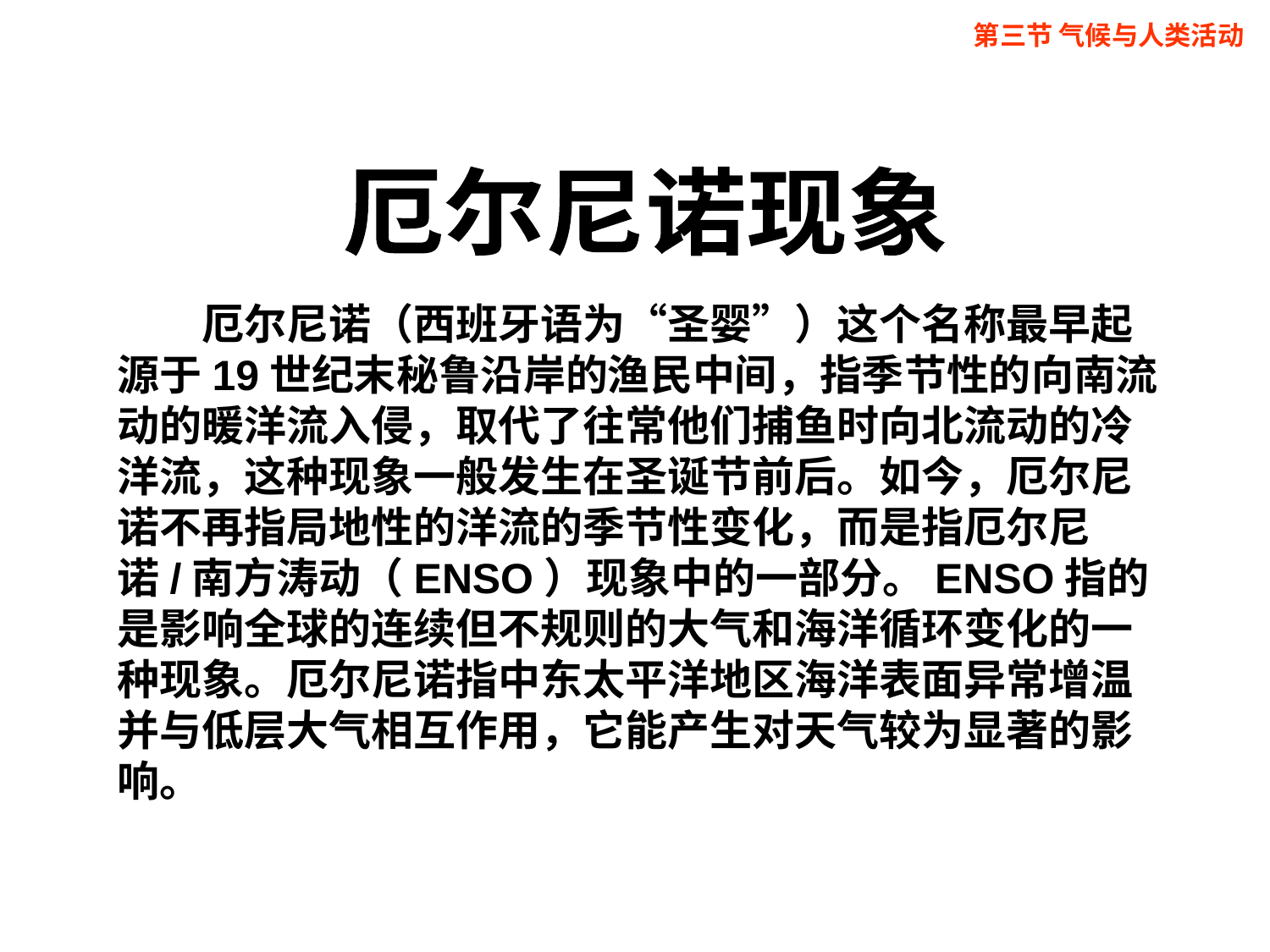

第三节 气候与人类活动
厄尔尼诺现象
　　厄尔尼诺（西班牙语为“圣婴”）这个名称最早起源于19世纪末秘鲁沿岸的渔民中间，指季节性的向南流动的暖洋流入侵，取代了往常他们捕鱼时向北流动的冷洋流，这种现象一般发生在圣诞节前后。如今，厄尔尼诺不再指局地性的洋流的季节性变化，而是指厄尔尼诺/南方涛动（ENSO）现象中的一部分。ENSO指的是影响全球的连续但不规则的大气和海洋循环变化的一种现象。厄尔尼诺指中东太平洋地区海洋表面异常增温并与低层大气相互作用，它能产生对天气较为显著的影响。